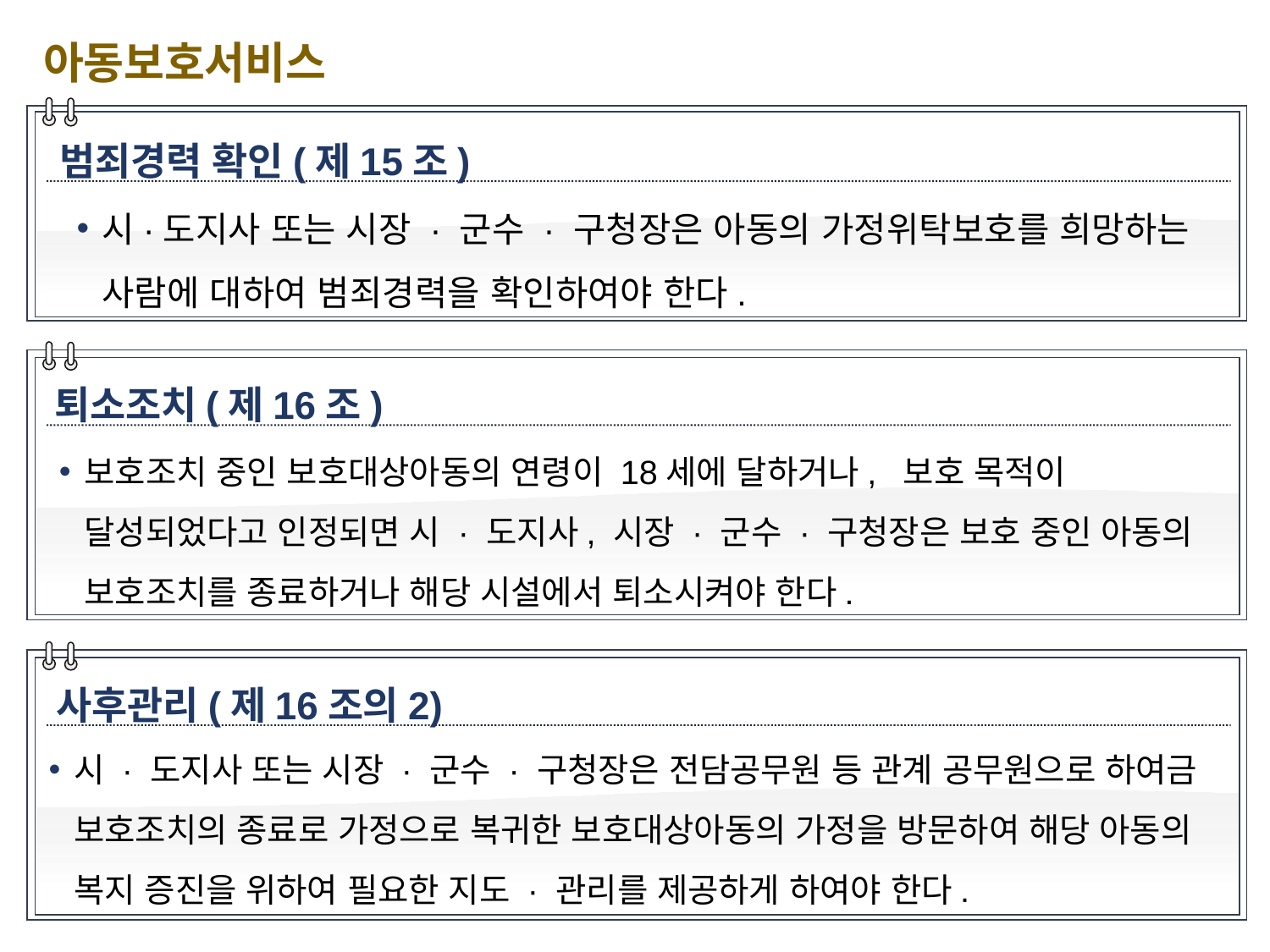

아동보호서비스

범죄경력 확인(제15조)
시·도지사 또는 시장 · 군수 · 구청장은 아동의 가정위탁보호를 희망하는 사람에 대하여 범죄경력을 확인하여야 한다.

퇴소조치(제16조)
보호조치 중인 보호대상아동의 연령이 18세에 달하거나,  보호 목적이 달성되었다고 인정되면 시 · 도지사, 시장 · 군수 · 구청장은 보호 중인 아동의 보호조치를 종료하거나 해당 시설에서 퇴소시켜야 한다.

사후관리(제16조의2)
시 · 도지사 또는 시장 · 군수 · 구청장은 전담공무원 등 관계 공무원으로 하여금 보호조치의 종료로 가정으로 복귀한 보호대상아동의 가정을 방문하여 해당 아동의 복지 증진을 위하여 필요한 지도 · 관리를 제공하게 하여야 한다.